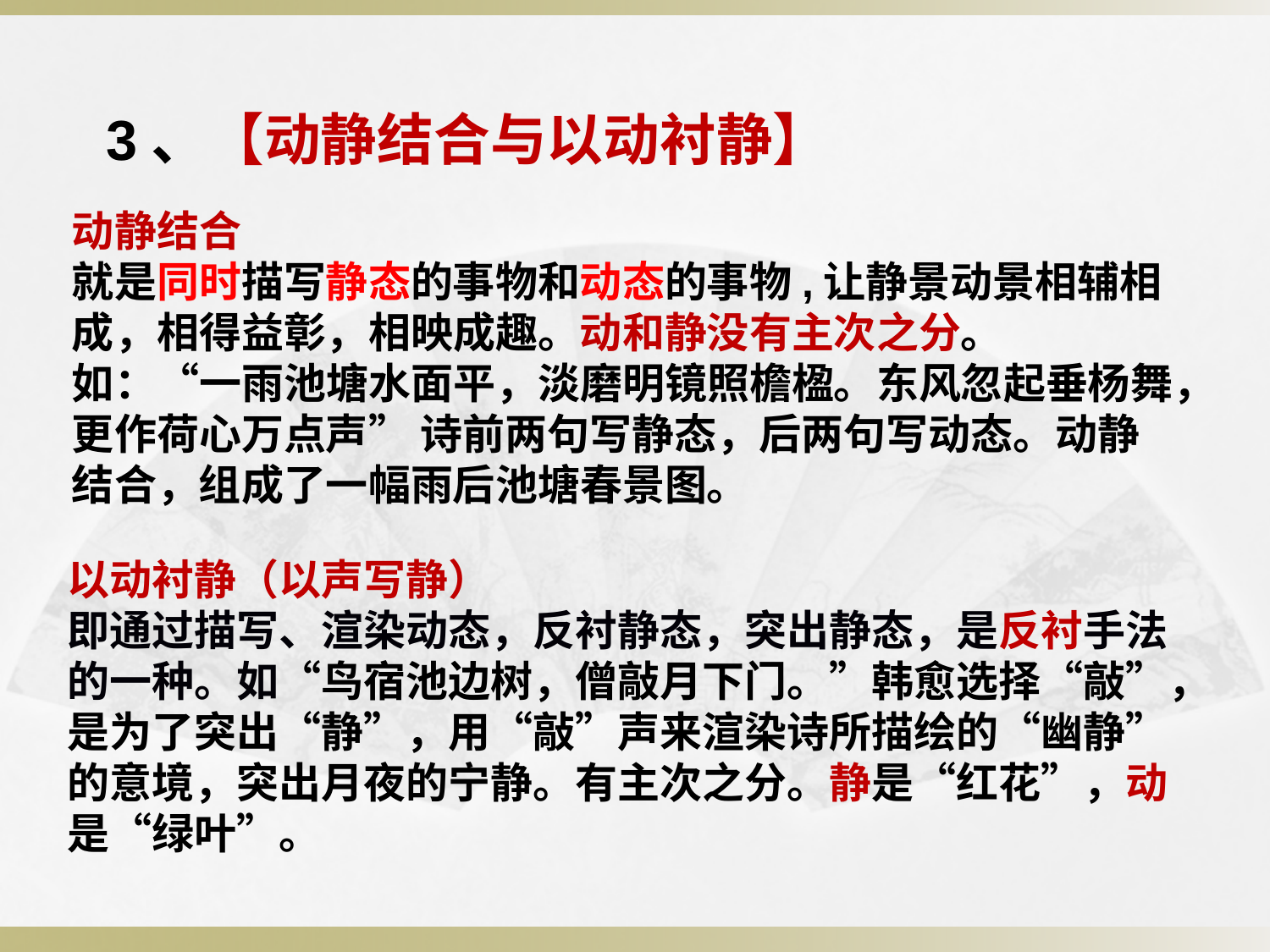

3、【动静结合与以动衬静】
动静结合
就是同时描写静态的事物和动态的事物,让静景动景相辅相成，相得益彰，相映成趣。动和静没有主次之分。
如：“一雨池塘水面平，淡磨明镜照檐楹。东风忽起垂杨舞，更作荷心万点声” 诗前两句写静态，后两句写动态。动静结合，组成了一幅雨后池塘春景图。

以动衬静（以声写静）
即通过描写、渲染动态，反衬静态，突出静态，是反衬手法的一种。如“鸟宿池边树，僧敲月下门。”韩愈选择“敲”，是为了突出“静”，用“敲”声来渲染诗所描绘的“幽静”的意境，突出月夜的宁静。有主次之分。静是“红花”，动是“绿叶”。